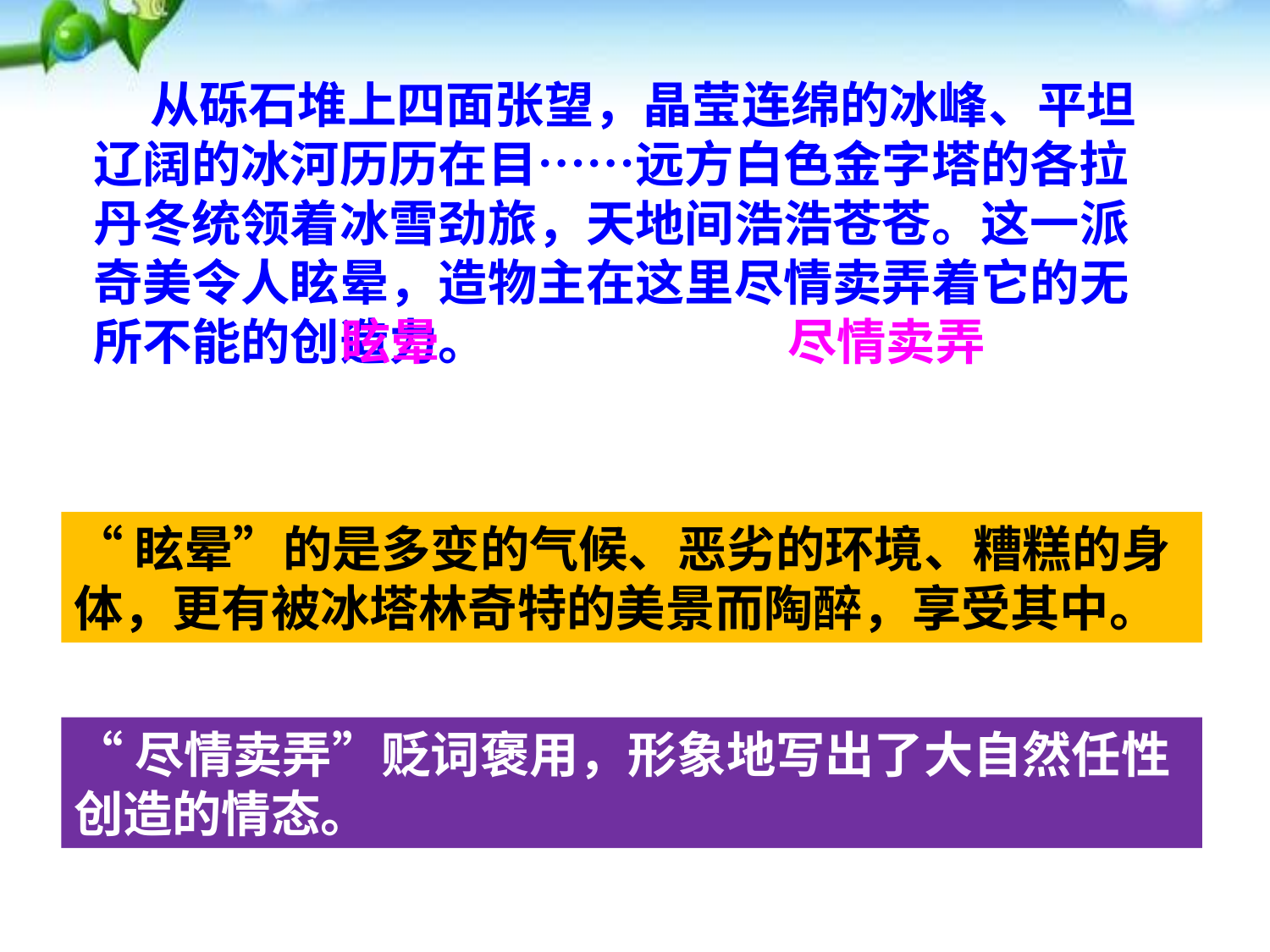

从砾石堆上四面张望，晶莹连绵的冰峰、平坦辽阔的冰河历历在目……远方白色金字塔的各拉丹冬统领着冰雪劲旅，天地间浩浩苍苍。这一派奇美令人眩晕，造物主在这里尽情卖弄着它的无所不能的创造力。
眩晕
尽情卖弄
“眩晕”的是多变的气候、恶劣的环境、糟糕的身体，更有被冰塔林奇特的美景而陶醉，享受其中。
“尽情卖弄”贬词褒用，形象地写出了大自然任性创造的情态。